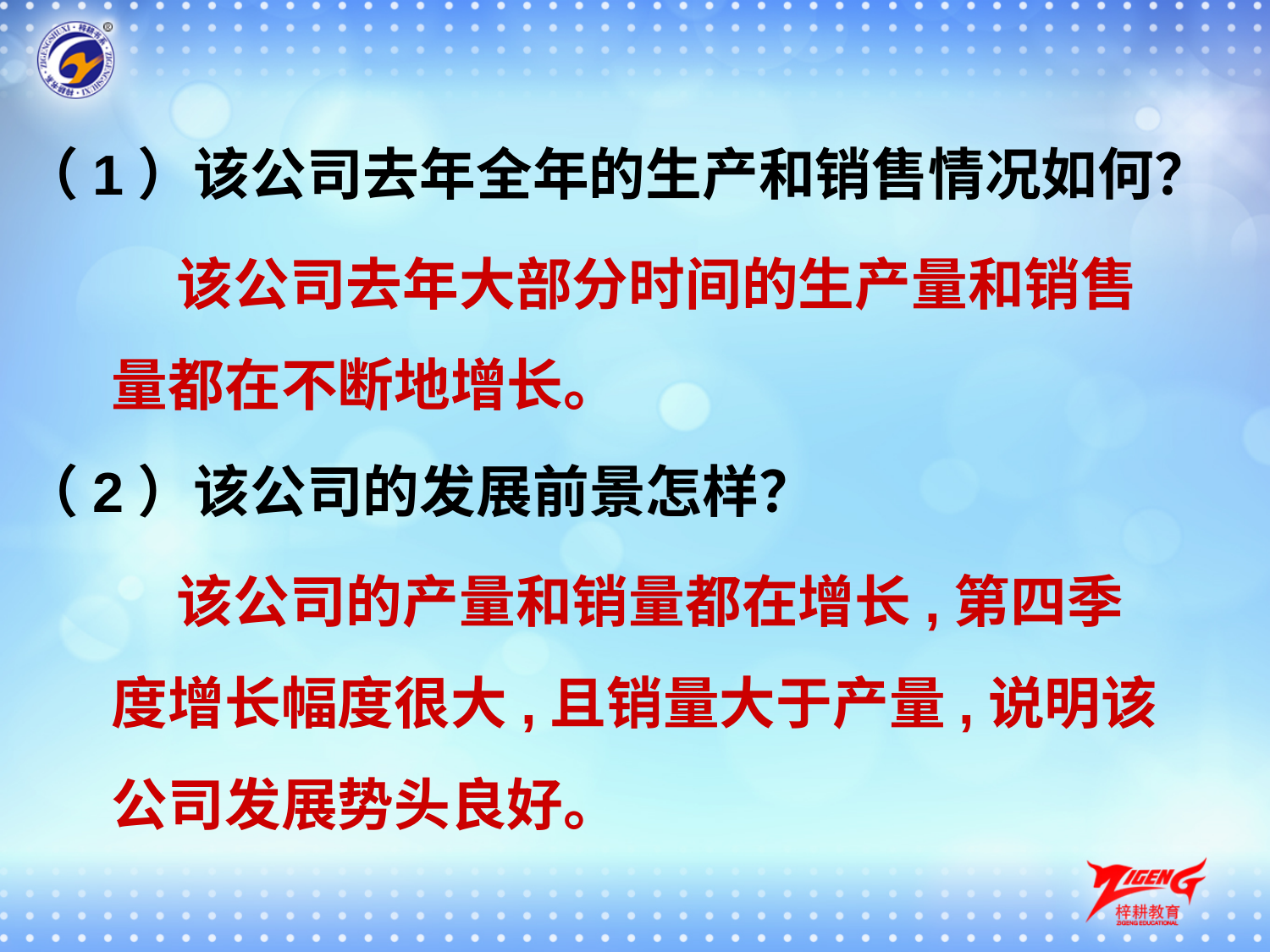

（1）该公司去年全年的生产和销售情况如何？
    该公司去年大部分时间的生产量和销售量都在不断地增长。
（2）该公司的发展前景怎样？
    该公司的产量和销量都在增长,第四季度增长幅度很大,且销量大于产量,说明该公司发展势头良好。